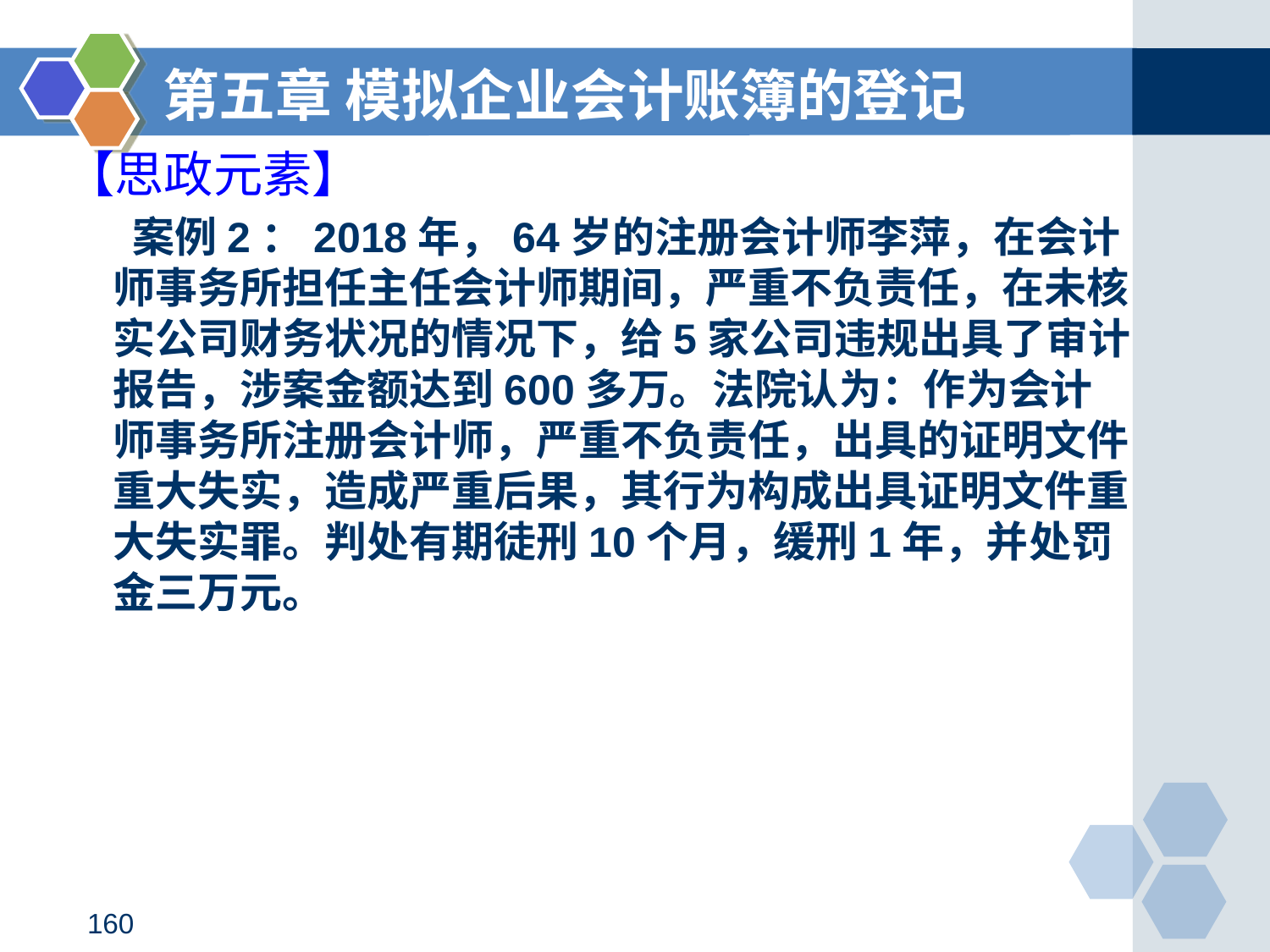

第五章 模拟企业会计账簿的登记
【思政元素】
      案例2：2018年，64岁的注册会计师李萍，在会计师事务所担任主任会计师期间，严重不负责任，在未核实公司财务状况的情况下，给5家公司违规出具了审计报告，涉案金额达到600多万。法院认为：作为会计师事务所注册会计师，严重不负责任，出具的证明文件重大失实，造成严重后果，其行为构成出具证明文件重大失实罪。判处有期徒刑10个月，缓刑1年，并处罚金三万元。